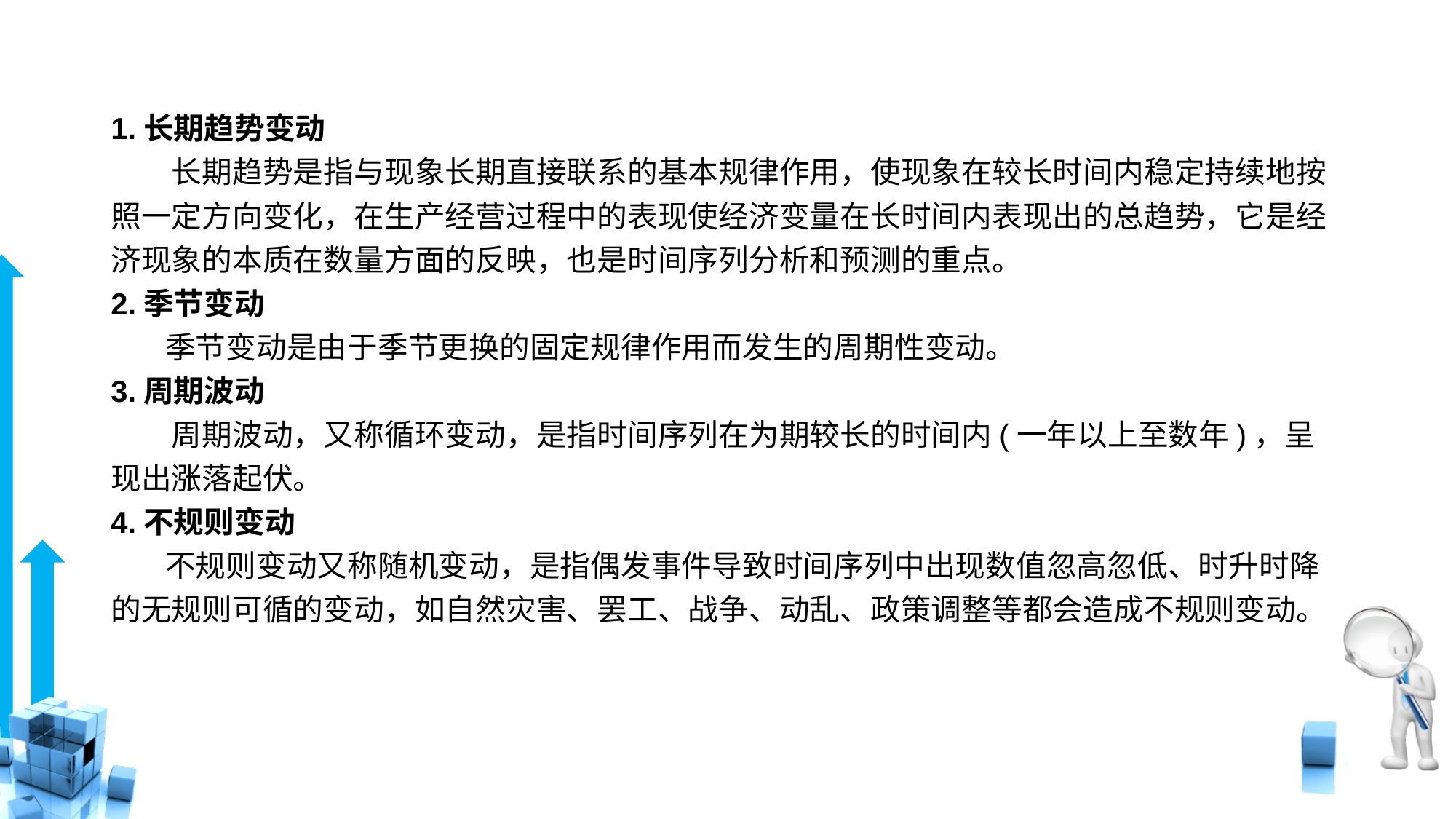

# 1.长期趋势变动
　　长期趋势是指与现象长期直接联系的基本规律作用，使现象在较长时间内稳定持续地按照一定方向变化，在生产经营过程中的表现使经济变量在长时间内表现出的总趋势，它是经济现象的本质在数量方面的反映，也是时间序列分析和预测的重点。
2.季节变动
       季节变动是由于季节更换的固定规律作用而发生的周期性变动。
3.周期波动
　　周期波动，又称循环变动，是指时间序列在为期较长的时间内(一年以上至数年)，呈现出涨落起伏。
4.不规则变动
       不规则变动又称随机变动，是指偶发事件导致时间序列中出现数值忽高忽低、时升时降的无规则可循的变动，如自然灾害、罢工、战争、动乱、政策调整等都会造成不规则变动。